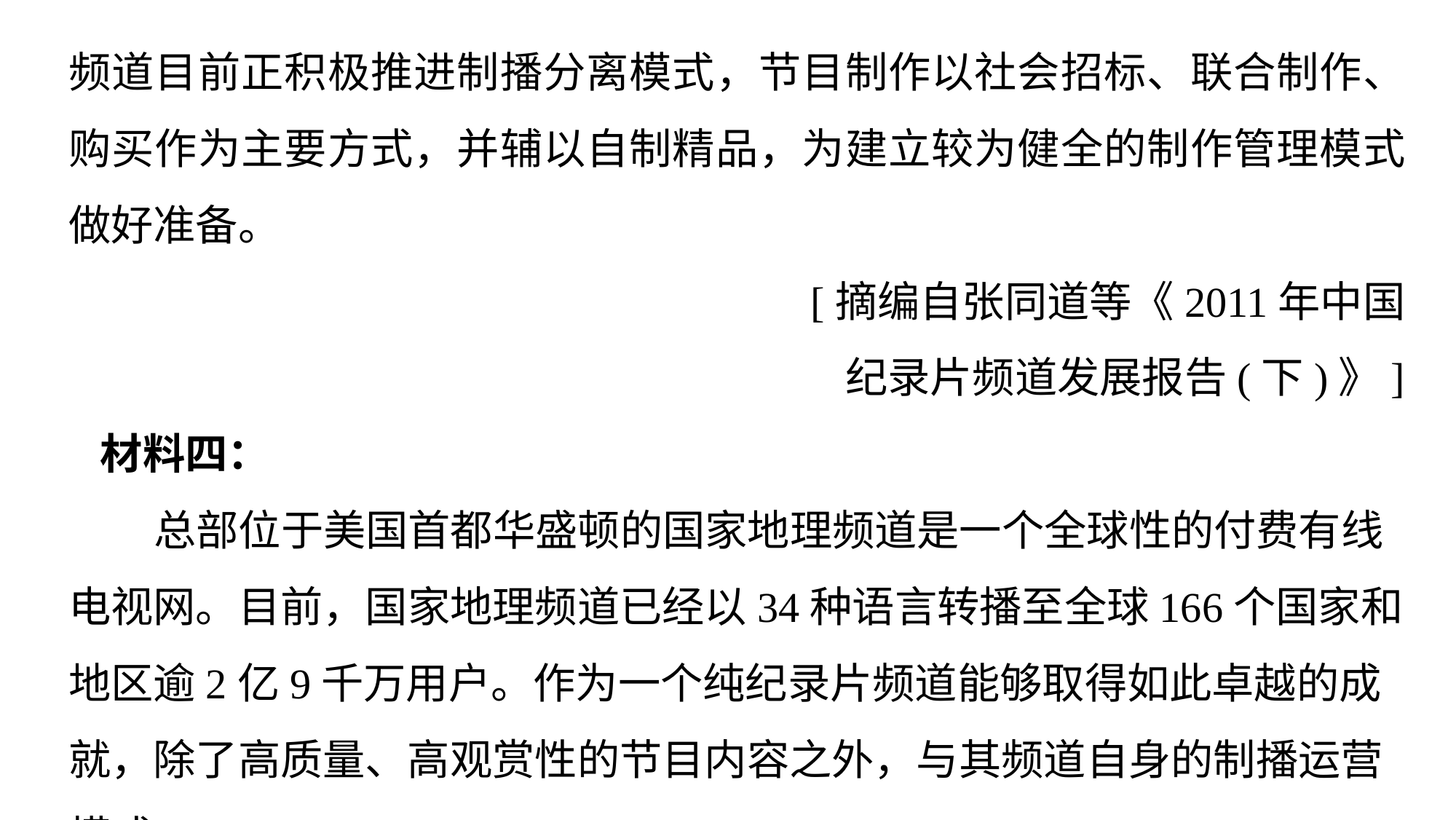

频道目前正积极推进制播分离模式，节目制作以社会招标、联合制作、购买作为主要方式，并辅以自制精品，为建立较为健全的制作管理模式做好准备。
[摘编自张同道等《2011年中国
纪录片频道发展报告(下)》]
材料四：
总部位于美国首都华盛顿的国家地理频道是一个全球性的付费有线电视网。目前，国家地理频道已经以34种语言转播至全球166个国家和地区逾2亿9千万用户。作为一个纯纪录片频道能够取得如此卓越的成就，除了高质量、高观赏性的节目内容之外，与其频道自身的制播运营模式